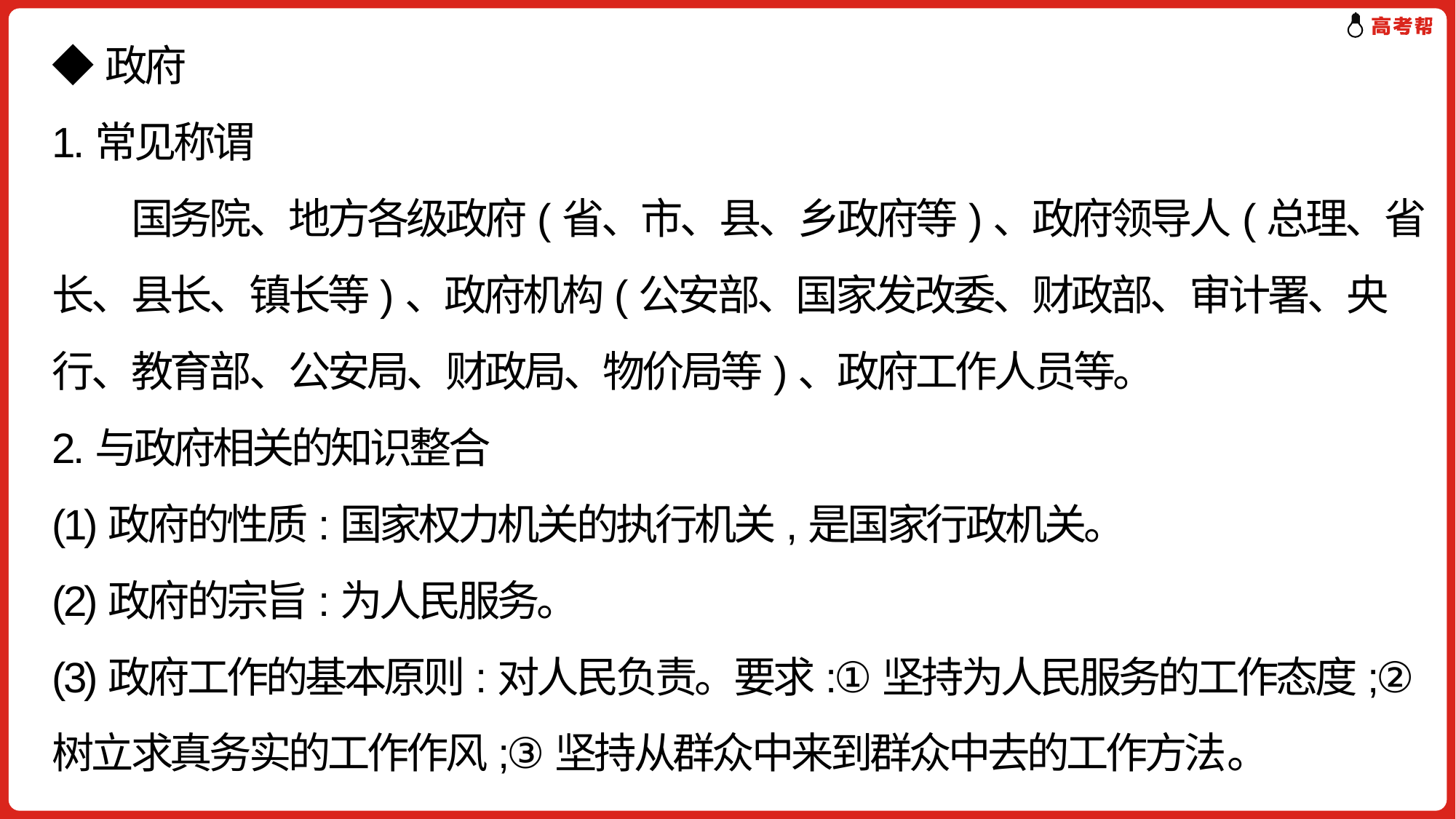

# ◆政府 1.常见称谓 　　国务院、地方各级政府(省、市、县、乡政府等)、政府领导人(总理、省长、县长、镇长等)、政府机构(公安部、国家发改委、财政部、审计署、央行、教育部、公安局、财政局、物价局等)、政府工作人员等。 2.与政府相关的知识整合 (1)政府的性质:国家权力机关的执行机关,是国家行政机关。 (2)政府的宗旨:为人民服务。 (3)政府工作的基本原则:对人民负责。要求:①坚持为人民服务的工作态度;②树立求真务实的工作作风;③坚持从群众中来到群众中去的工作方法。